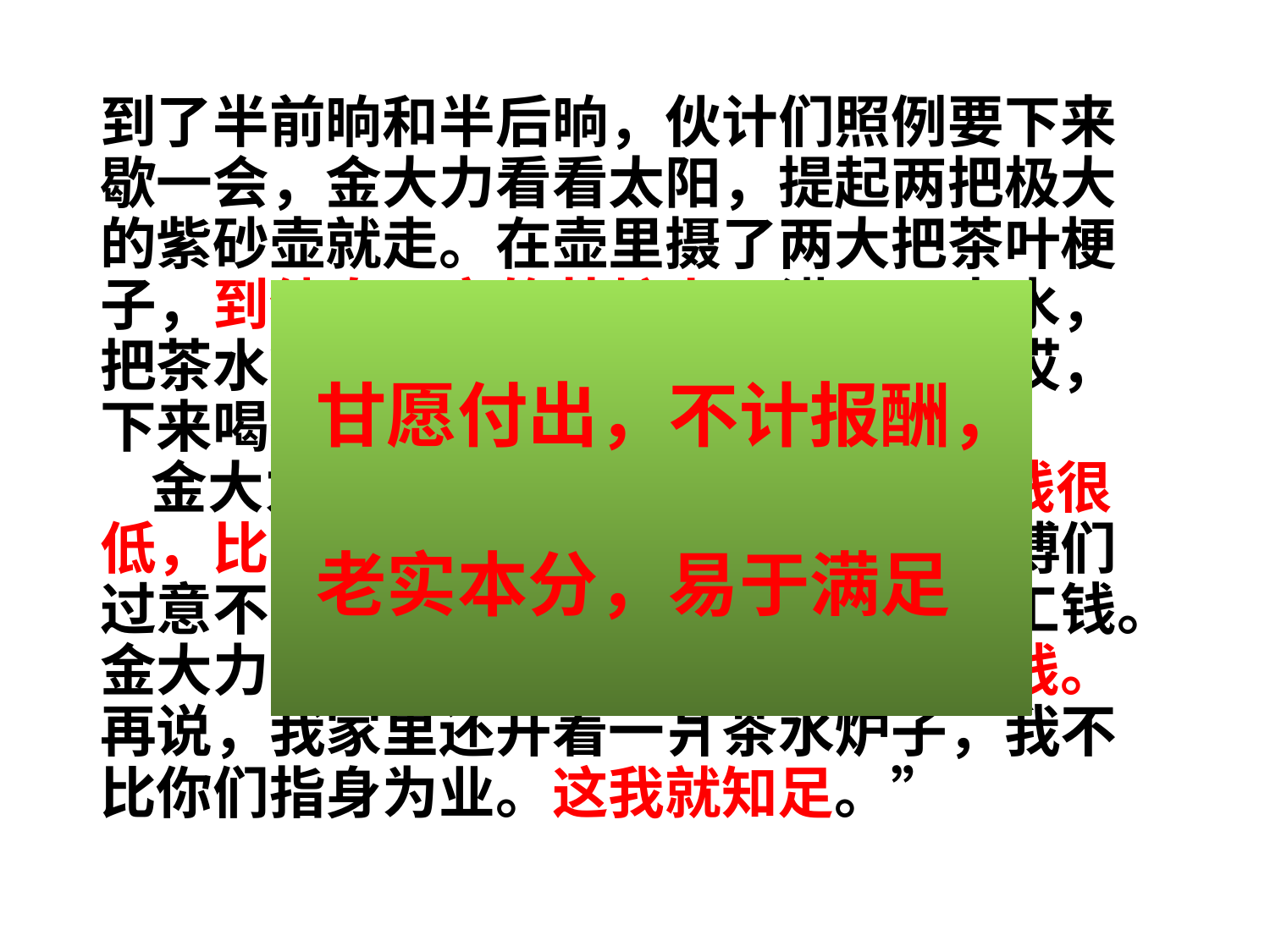

# 到了半前晌和半后晌，伙计们照例要下来歇一会，金大力看看太阳，提起两把极大的紫砂壶就走。在壶里摄了两大把茶叶梗子，到他自己家的茶炉上，灌了两壶水，把茶水筛在大碗里，就抬头叫嚷：“哎，下来喝茶！” 金大力是个瓦匠头儿，可是拿的工钱很低，比一个小工多不了多少。同行师傅们过意不去，几次提出要给金头儿涨涨工钱。金大力说：“不。干什么活，拿什么钱。再说，我家里还开着一爿茶水炉子，我不比你们指身为业。这我就知足。”

 甘愿付出，不计报酬，
 老实本分，易于满足